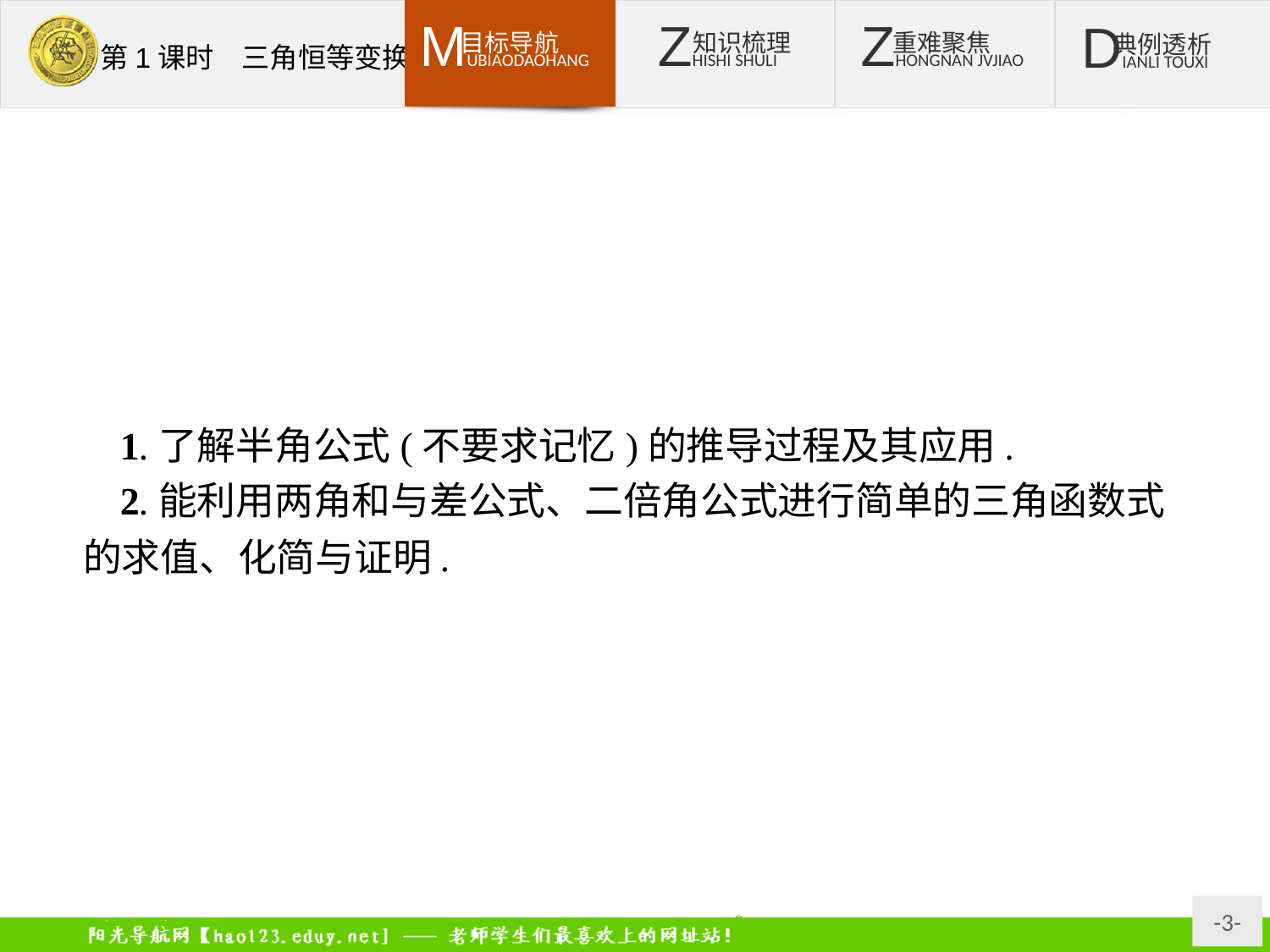

1.了解半角公式(不要求记忆)的推导过程及其应用.
2.能利用两角和与差公式、二倍角公式进行简单的三角函数式的求值、化简与证明.